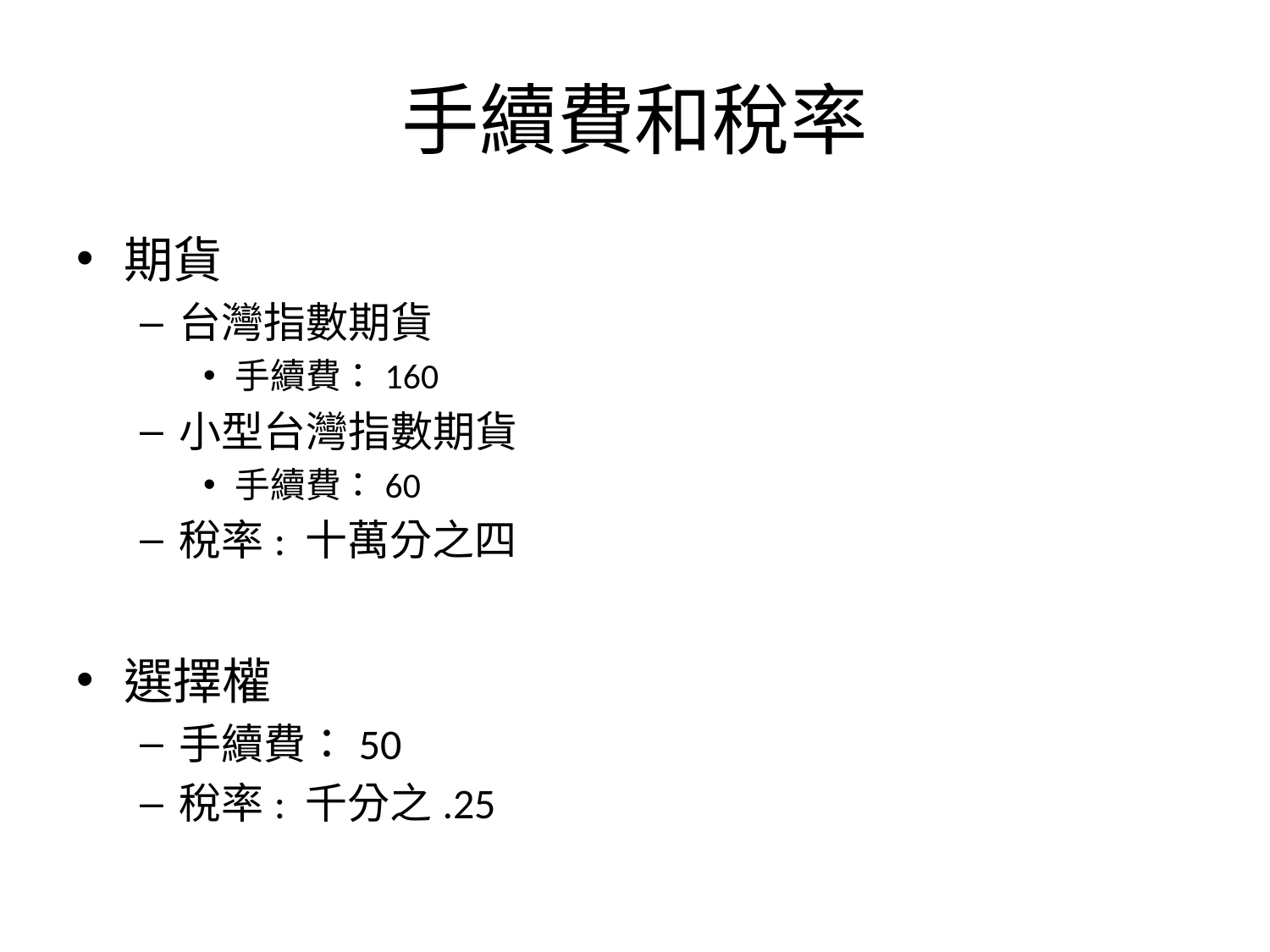

# 手續費和稅率
期貨
台灣指數期貨
手續費：160
小型台灣指數期貨
手續費：60
稅率: 十萬分之四

選擇權
手續費：50
稅率: 千分之.25